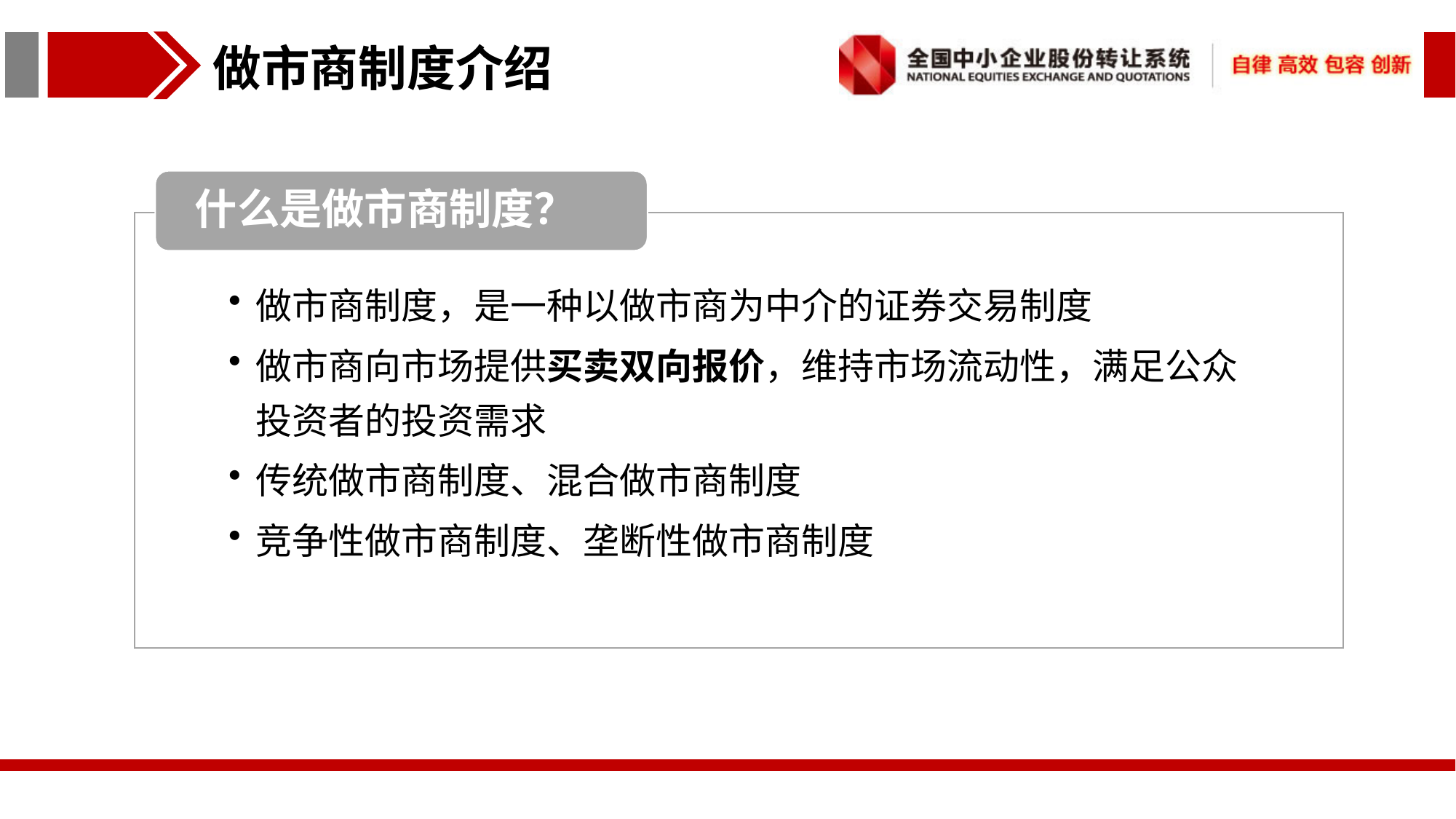

做市商制度介绍
做市商制度，是一种以做市商为中介的证券交易制度
做市商向市场提供买卖双向报价，维持市场流动性，满足公众投资者的投资需求
传统做市商制度、混合做市商制度
竞争性做市商制度、垄断性做市商制度
什么是做市商制度？
39